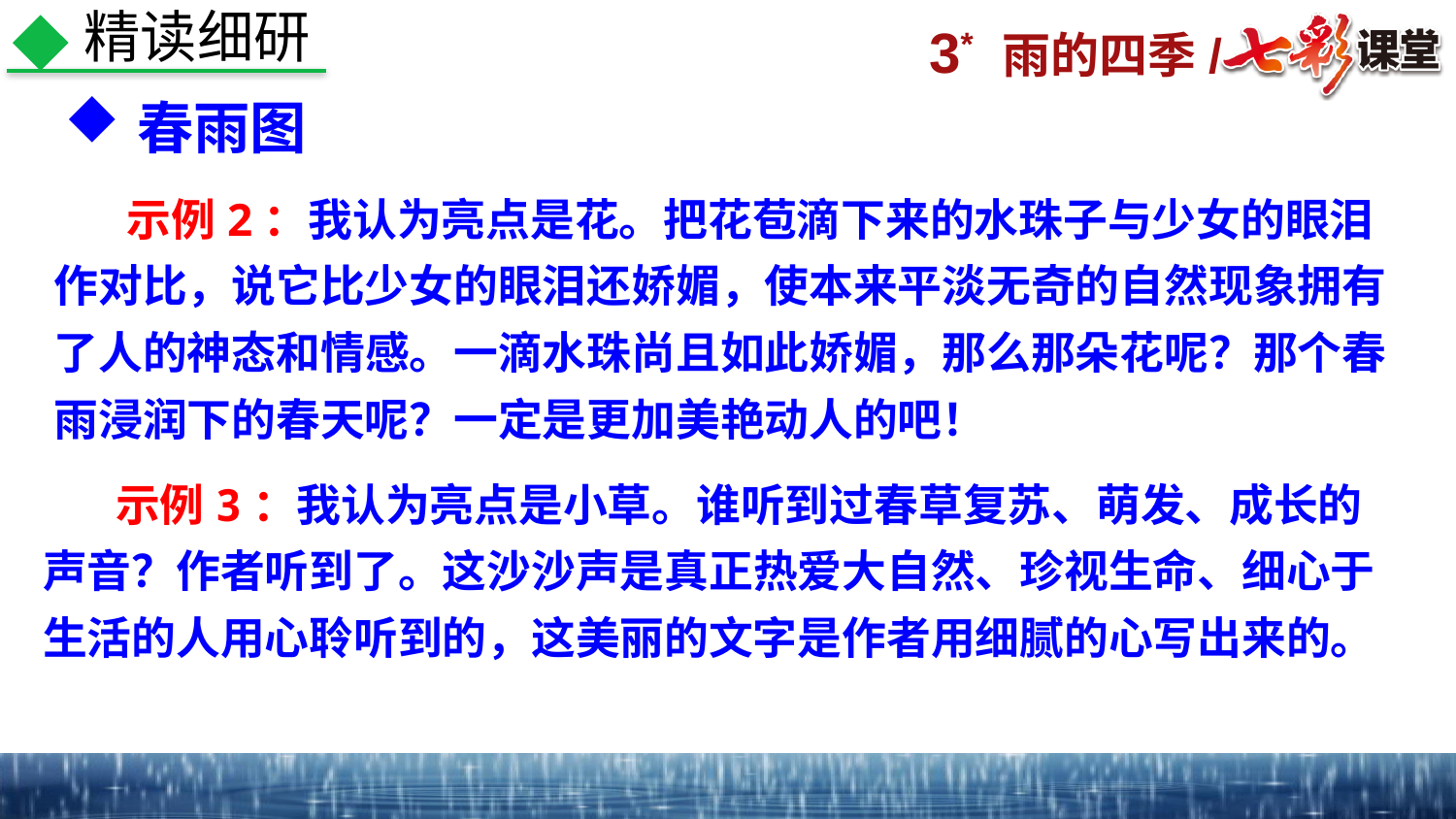

精读细研

春雨图
示例2：我认为亮点是花。把花苞滴下来的水珠子与少女的眼泪作对比，说它比少女的眼泪还娇媚，使本来平淡无奇的自然现象拥有了人的神态和情感。一滴水珠尚且如此娇媚，那么那朵花呢？那个春雨浸润下的春天呢？一定是更加美艳动人的吧！
示例3：我认为亮点是小草。谁听到过春草复苏、萌发、成长的声音？作者听到了。这沙沙声是真正热爱大自然、珍视生命、细心于生活的人用心聆听到的，这美丽的文字是作者用细腻的心写出来的。